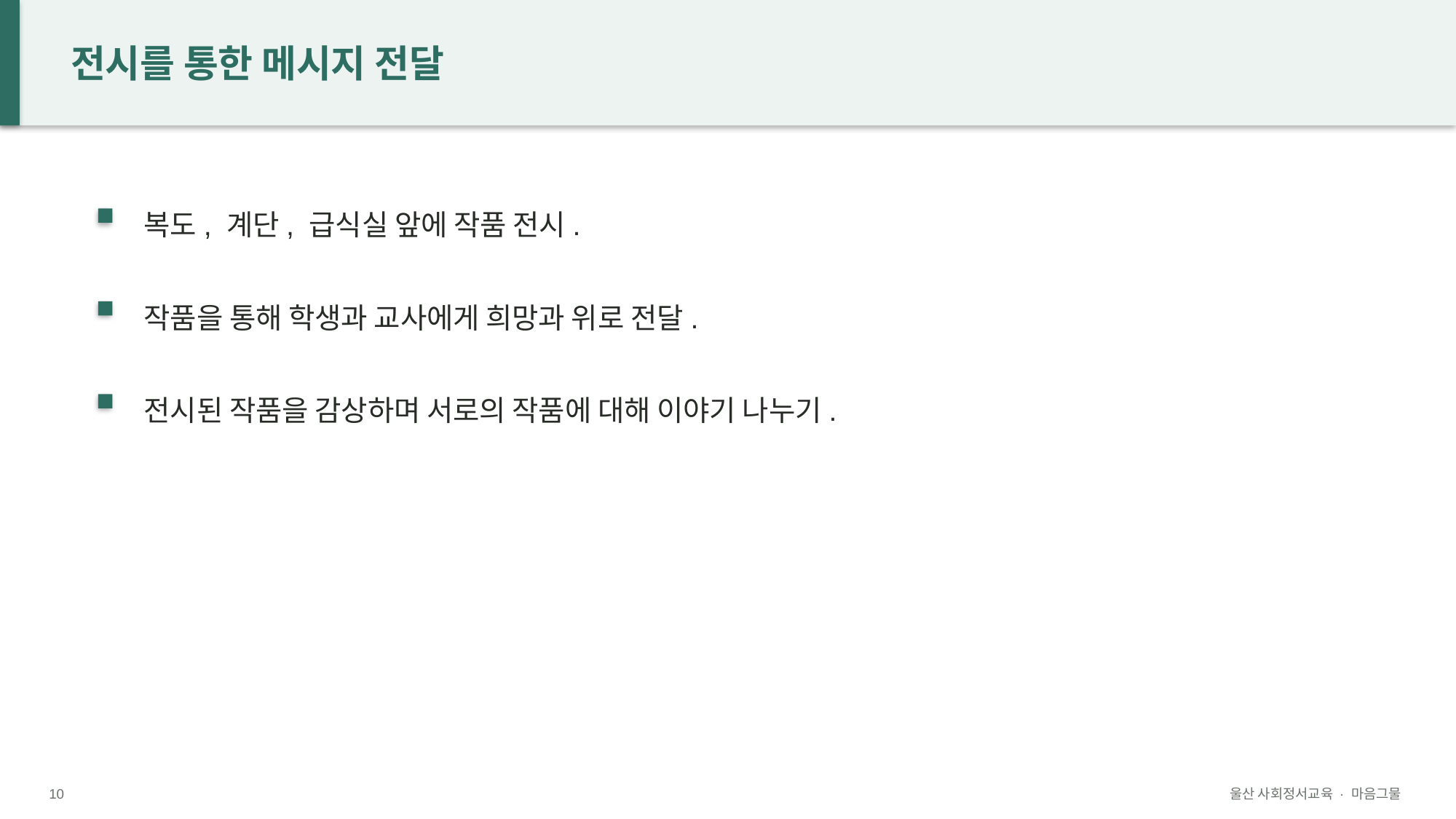

전시를 통한 메시지 전달
복도, 계단, 급식실 앞에 작품 전시.

작품을 통해 학생과 교사에게 희망과 위로 전달.

전시된 작품을 감상하며 서로의 작품에 대해 이야기 나누기.

10
울산 사회정서교육 · 마음그물